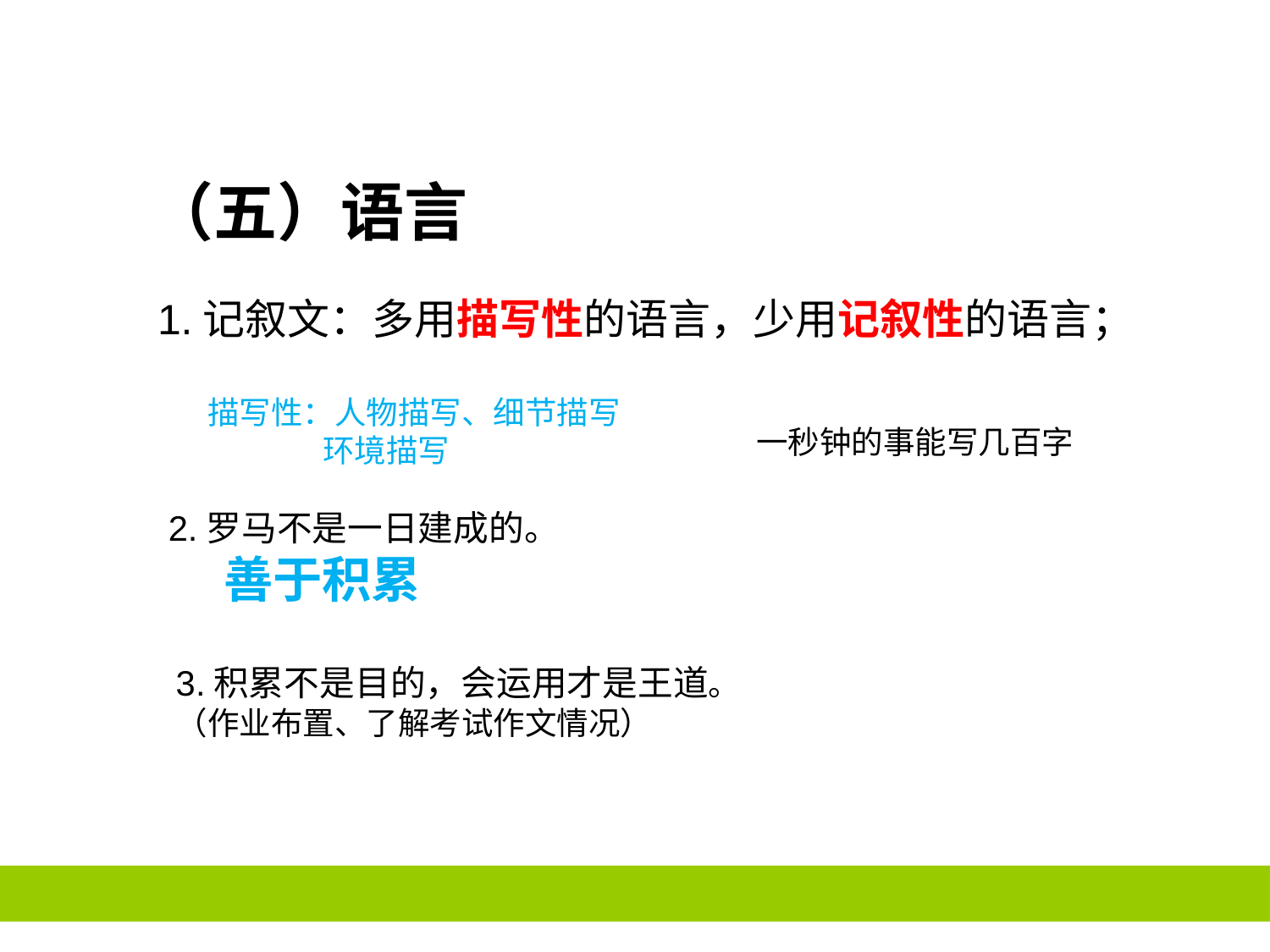

（五）语言
1.记叙文：多用描写性的语言，少用记叙性的语言；
描写性：人物描写、细节描写
               环境描写
一秒钟的事能写几百字
2.罗马不是一日建成的。
      善于积累
3.积累不是目的，会运用才是王道。（作业布置、了解考试作文情况）